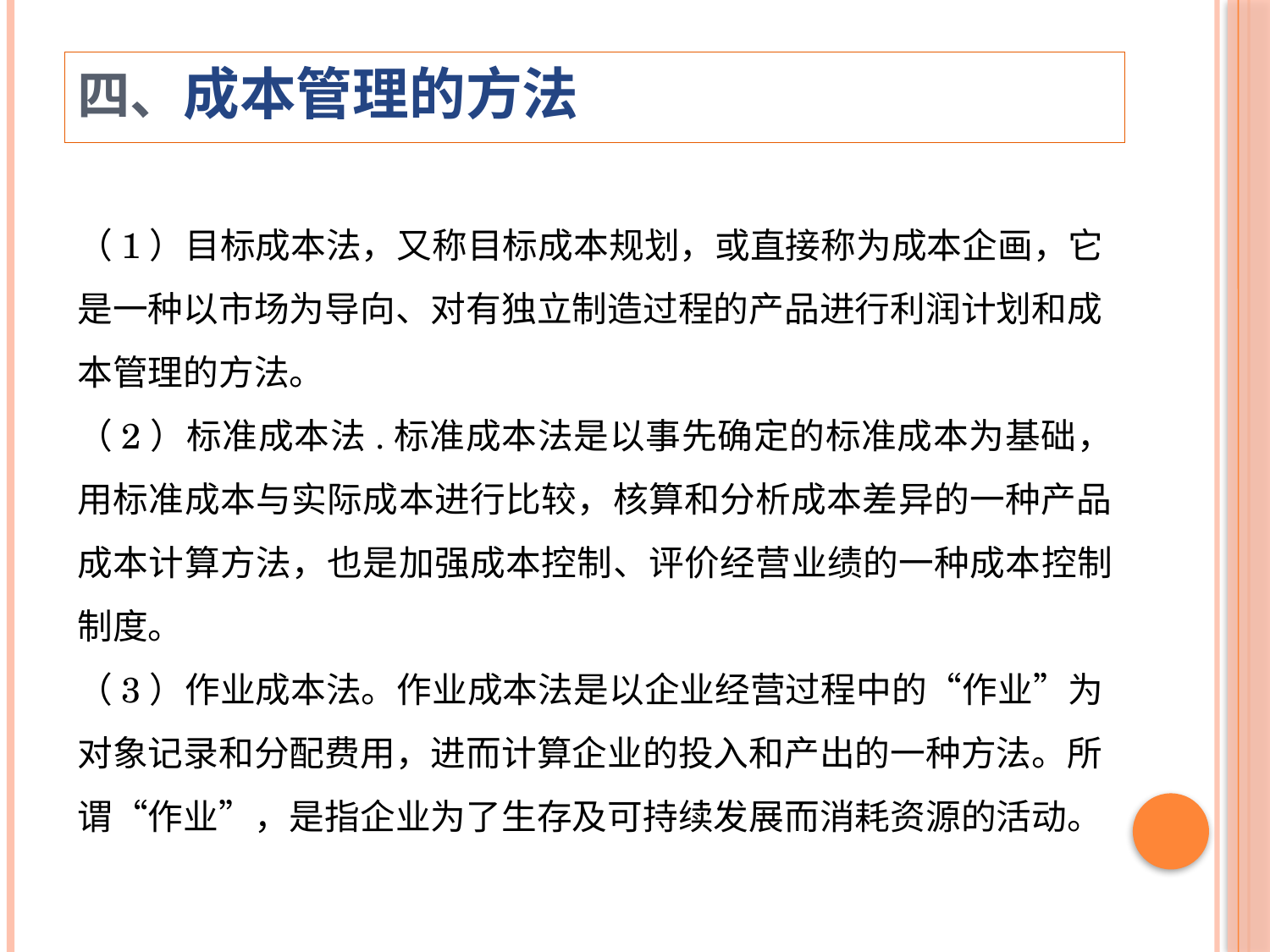

四、成本管理的方法
（1）目标成本法，又称目标成本规划，或直接称为成本企画，它是一种以市场为导向、对有独立制造过程的产品进行利润计划和成本管理的方法。
（2）标准成本法.标准成本法是以事先确定的标准成本为基础，用标准成本与实际成本进行比较，核算和分析成本差异的一种产品成本计算方法，也是加强成本控制、评价经营业绩的一种成本控制制度。
（3）作业成本法。作业成本法是以企业经营过程中的“作业”为对象记录和分配费用，进而计算企业的投入和产出的一种方法。所谓“作业”，是指企业为了生存及可持续发展而消耗资源的活动。